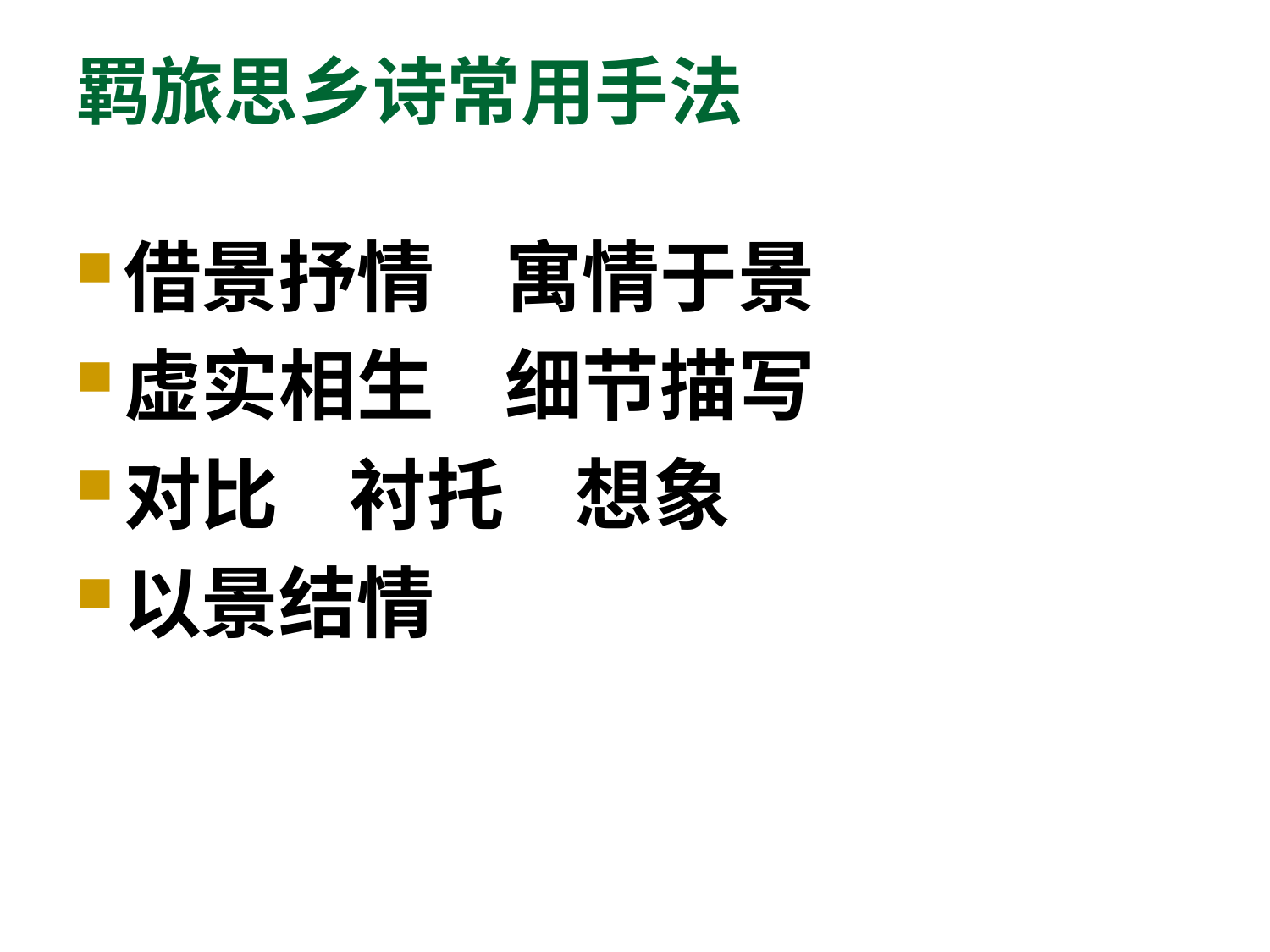

# 羁旅思乡诗常用手法
借景抒情    寓情于景
虚实相生    细节描写
对比    衬托    想象
以景结情